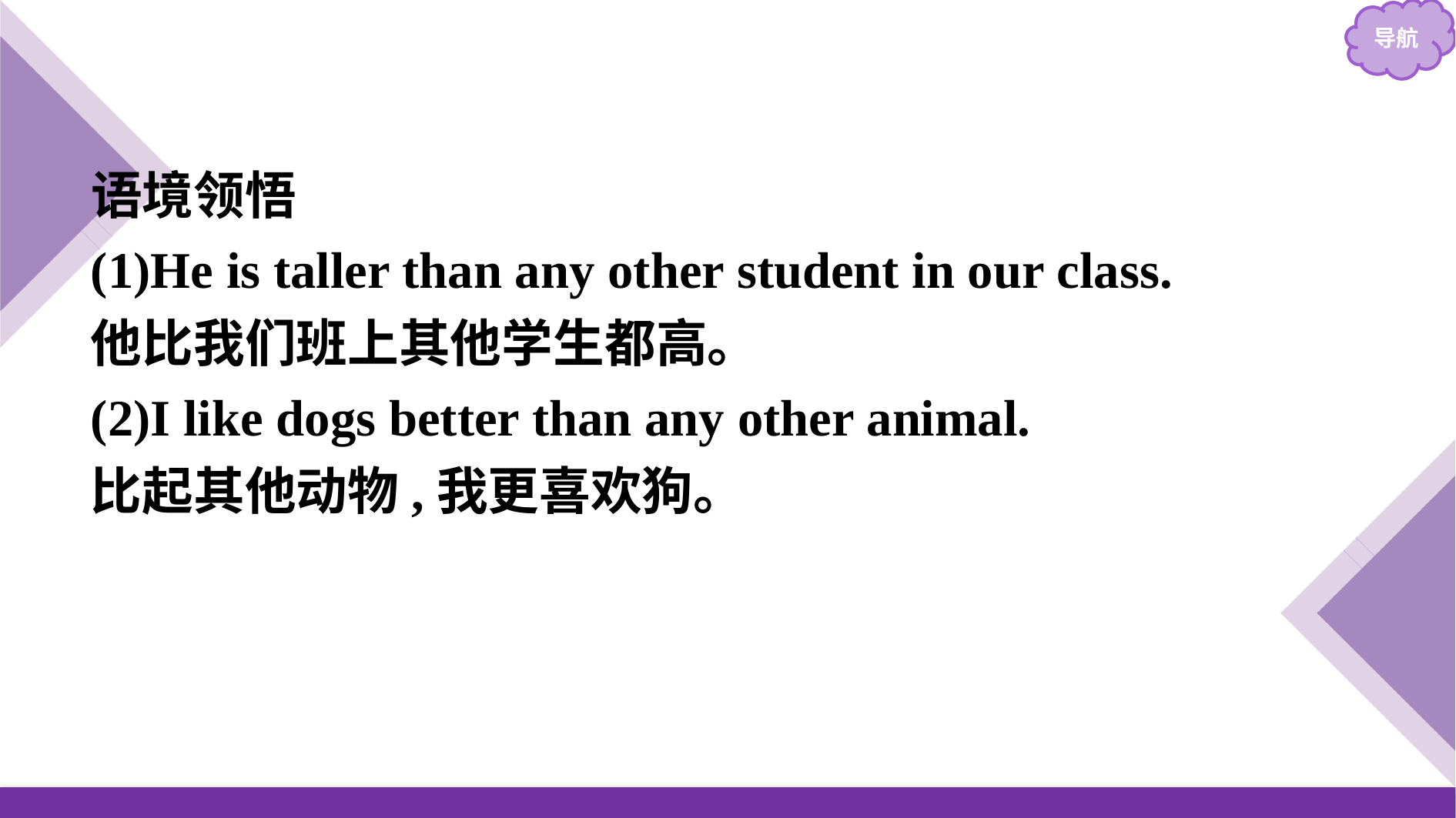

语境领悟
(1)He is taller than any other student in our class.
他比我们班上其他学生都高。
(2)I like dogs better than any other animal.
比起其他动物,我更喜欢狗。